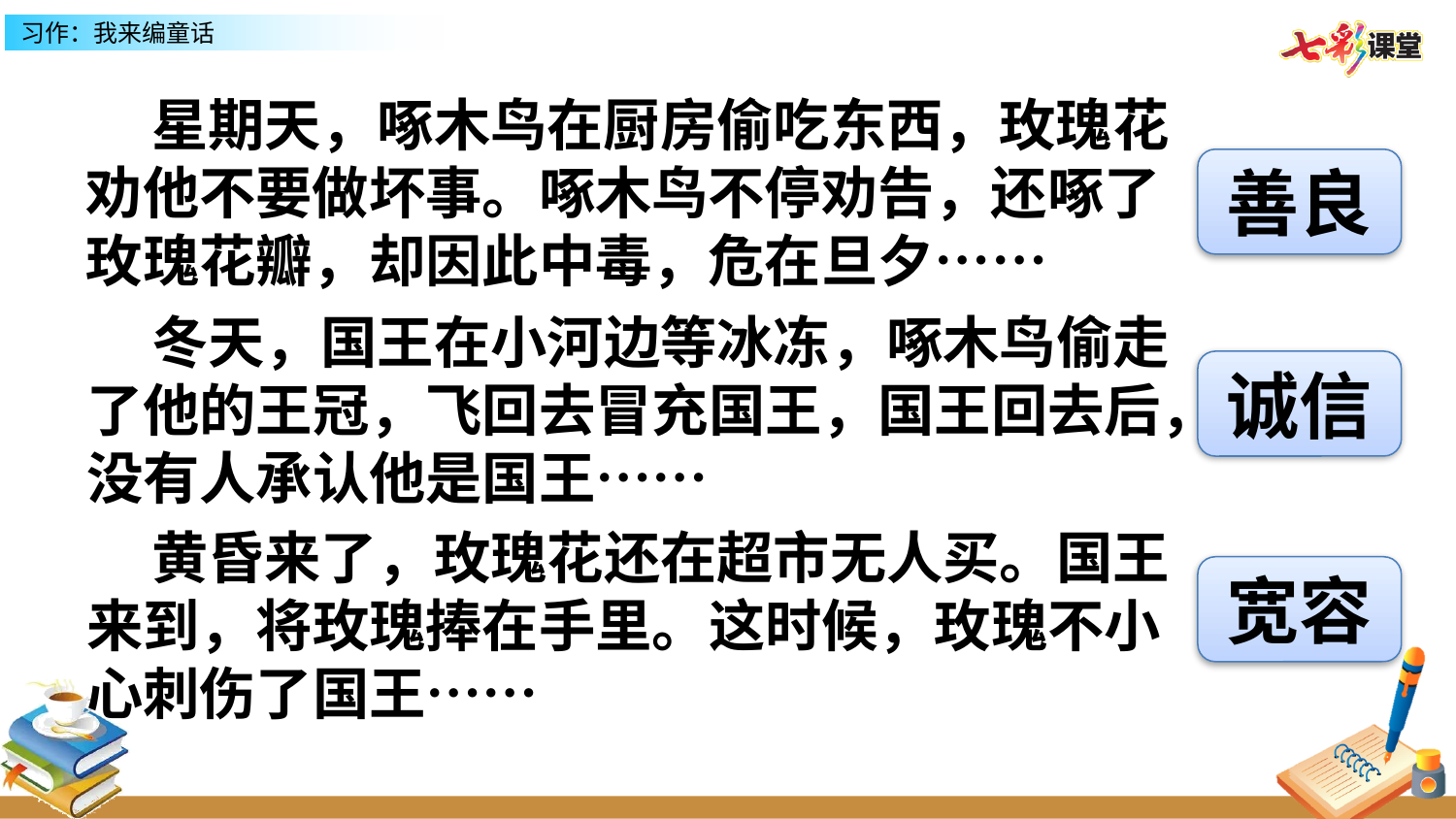

星期天，啄木鸟在厨房偷吃东西，玫瑰花劝他不要做坏事。啄木鸟不停劝告，还啄了玫瑰花瓣，却因此中毒，危在旦夕……
善良
    冬天，国王在小河边等冰冻，啄木鸟偷走了他的王冠，飞回去冒充国王，国王回去后，没有人承认他是国王……
诚信
    黄昏来了，玫瑰花还在超市无人买。国王来到，将玫瑰捧在手里。这时候，玫瑰不小心刺伤了国王……
宽容